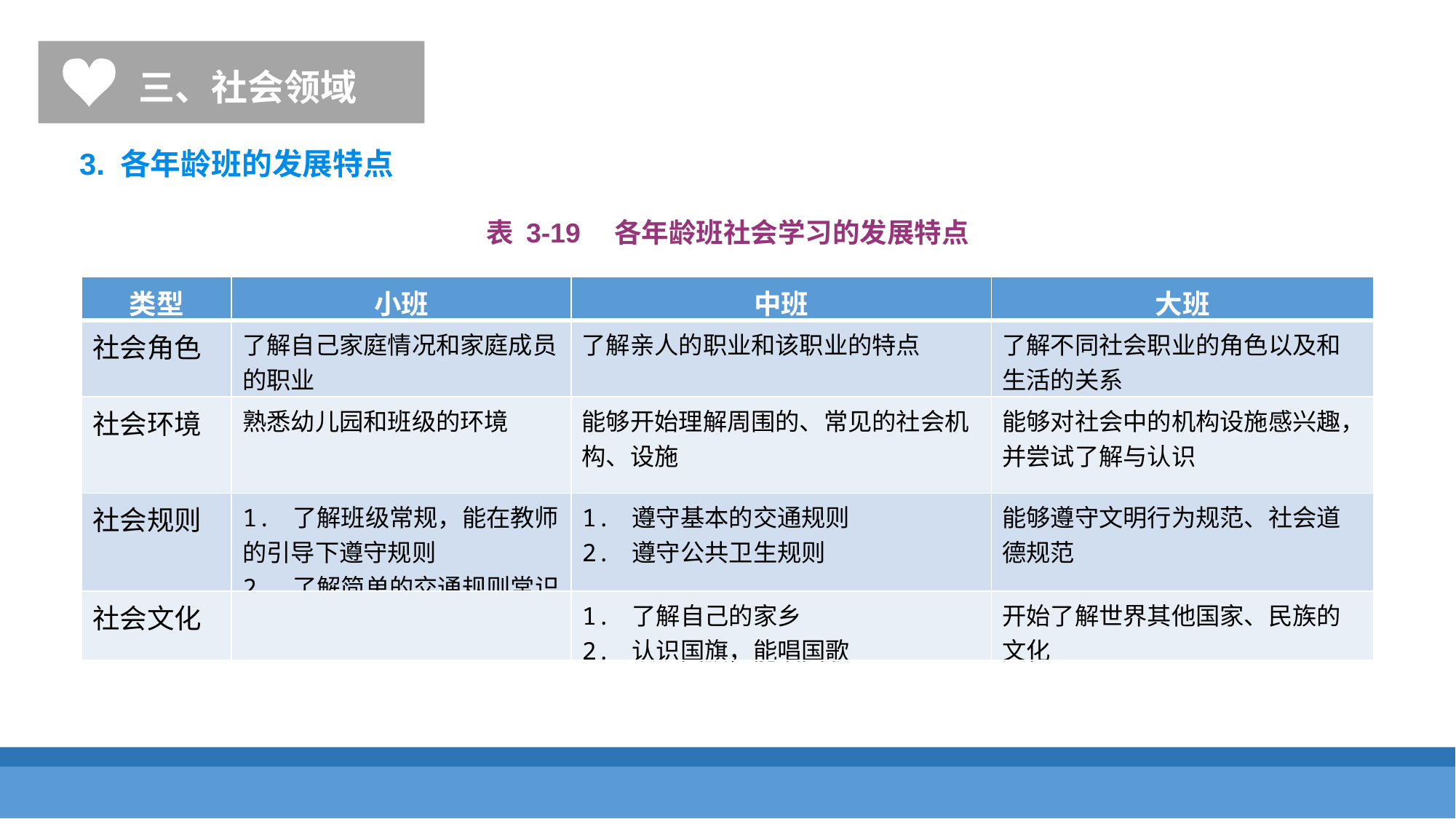

三、社会领域
3. 各年龄班的发展特点
表 3-19　各年龄班社会学习的发展特点
| 类型 | 小班 | 中班 | 大班 |
| --- | --- | --- | --- |
| 社会角色 | 了解自己家庭情况和家庭成员的职业 | 了解亲人的职业和该职业的特点 | 了解不同社会职业的角色以及和生活的关系 |
| 社会环境 | 熟悉幼儿园和班级的环境 | 能够开始理解周围的、常见的社会机构、设施 | 能够对社会中的机构设施感兴趣，并尝试了解与认识 |
| 社会规则 | 1. 了解班级常规，能在教师的引导下遵守规则 2. 了解简单的交通规则常识 | 1. 遵守基本的交通规则 2. 遵守公共卫生规则 | 能够遵守文明行为规范、社会道 德规范 |
| 社会文化 |  | 1. 了解自己的家乡 2. 认识国旗，能唱国歌 | 开始了解世界其他国家、民族的 文化 |